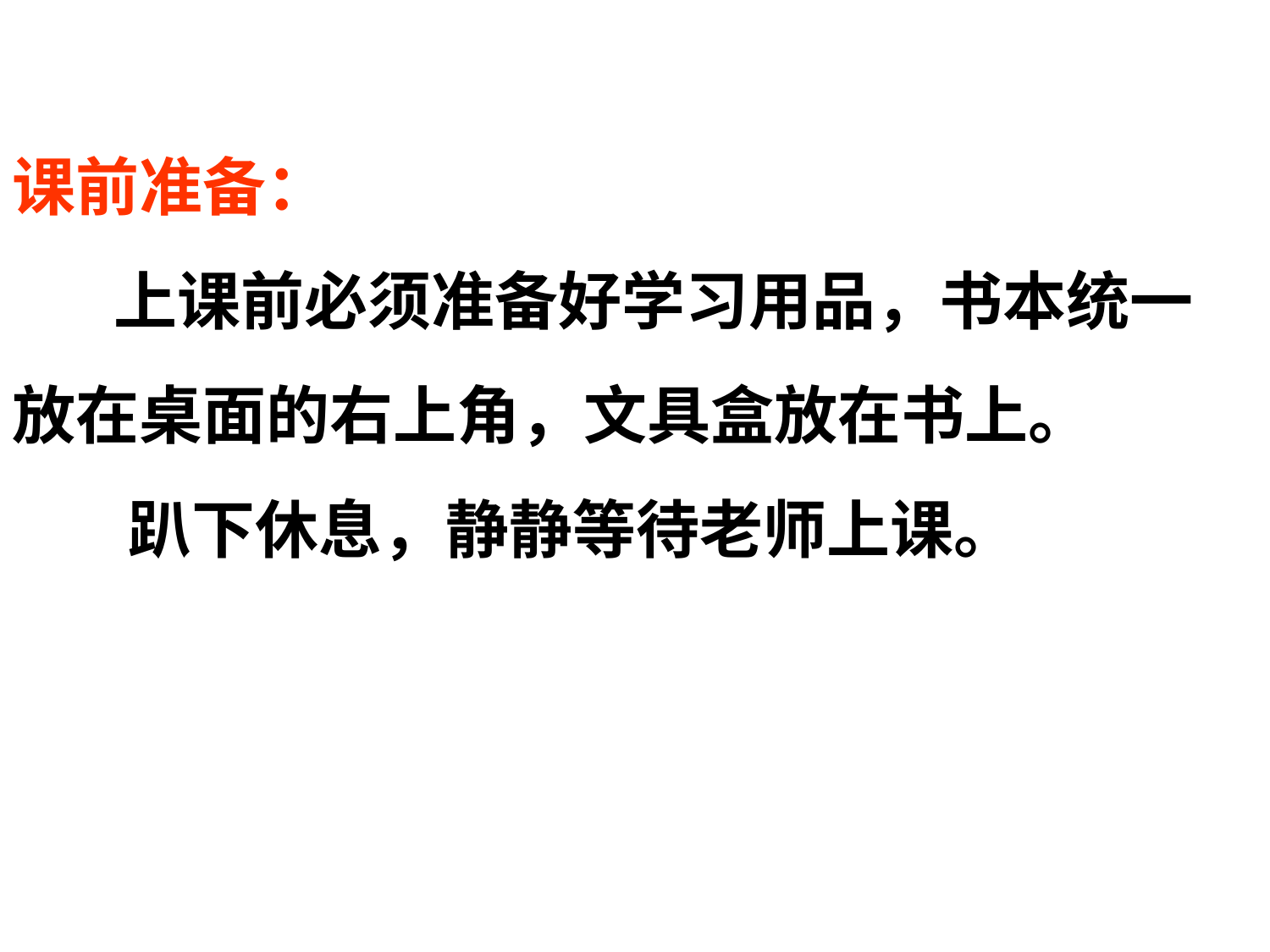

课前准备：
      上课前必须准备好学习用品，书本统一放在桌面的右上角，文具盒放在书上。
       趴下休息，静静等待老师上课。